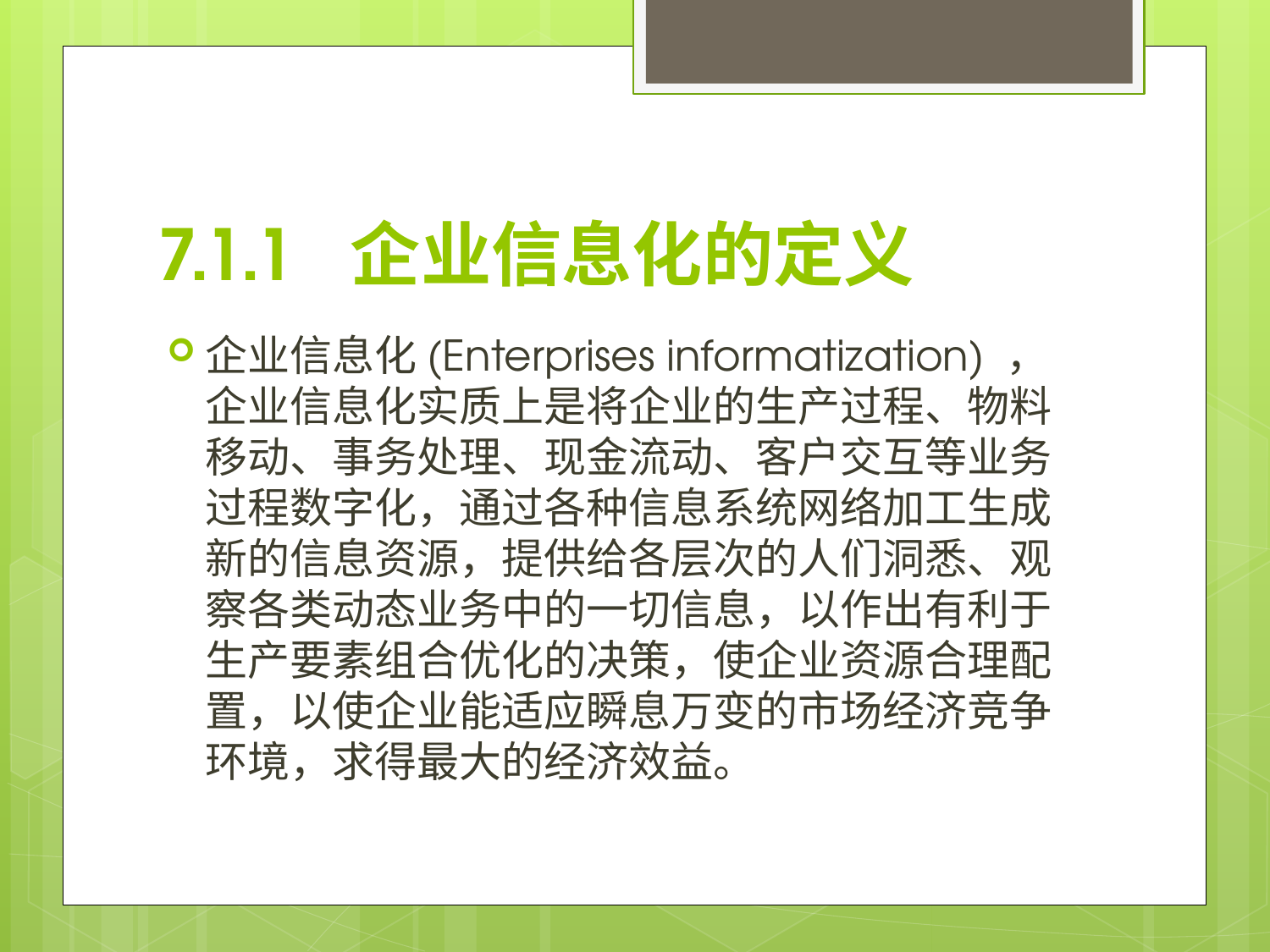

# 7.1.1  企业信息化的定义
企业信息化(Enterprises informatization) ，企业信息化实质上是将企业的生产过程、物料移动、事务处理、现金流动、客户交互等业务过程数字化，通过各种信息系统网络加工生成新的信息资源，提供给各层次的人们洞悉、观察各类动态业务中的一切信息，以作出有利于生产要素组合优化的决策，使企业资源合理配置，以使企业能适应瞬息万变的市场经济竞争环境，求得最大的经济效益。